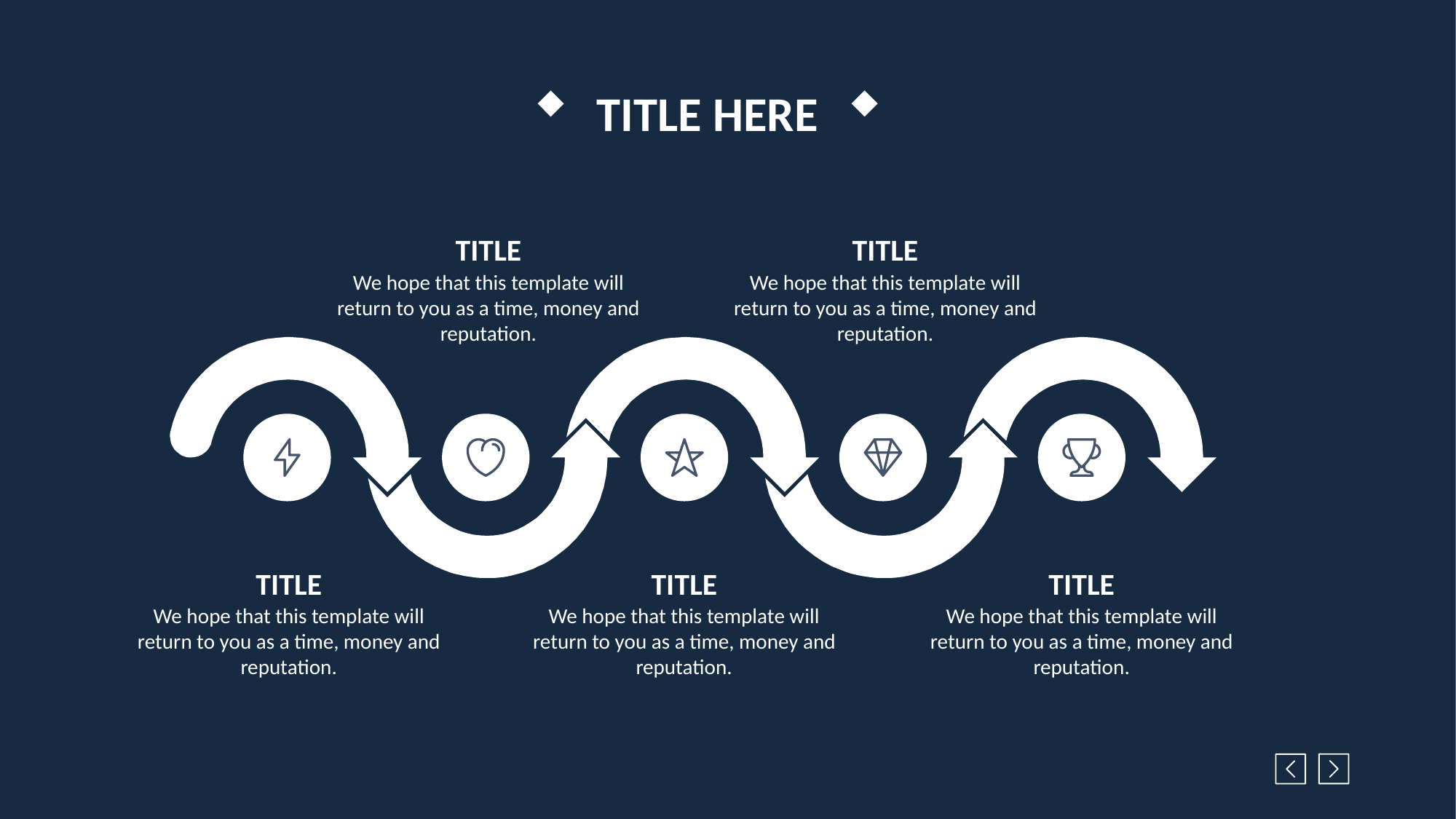

TITLE HERE

TITLE
We hope that this template will return to you as a time, money and reputation.
TITLE
We hope that this template will return to you as a time, money and reputation.

以客户为重

克服异议 / 难题 / 投诉

令愤怒的客户平伏情绪

善用聆听技巧

保持和提高自尊心
TITLE
We hope that this template will return to you as a time, money and reputation.
TITLE
We hope that this template will return to you as a time, money and reputation.
TITLE
We hope that this template will return to you as a time, money and reputation.